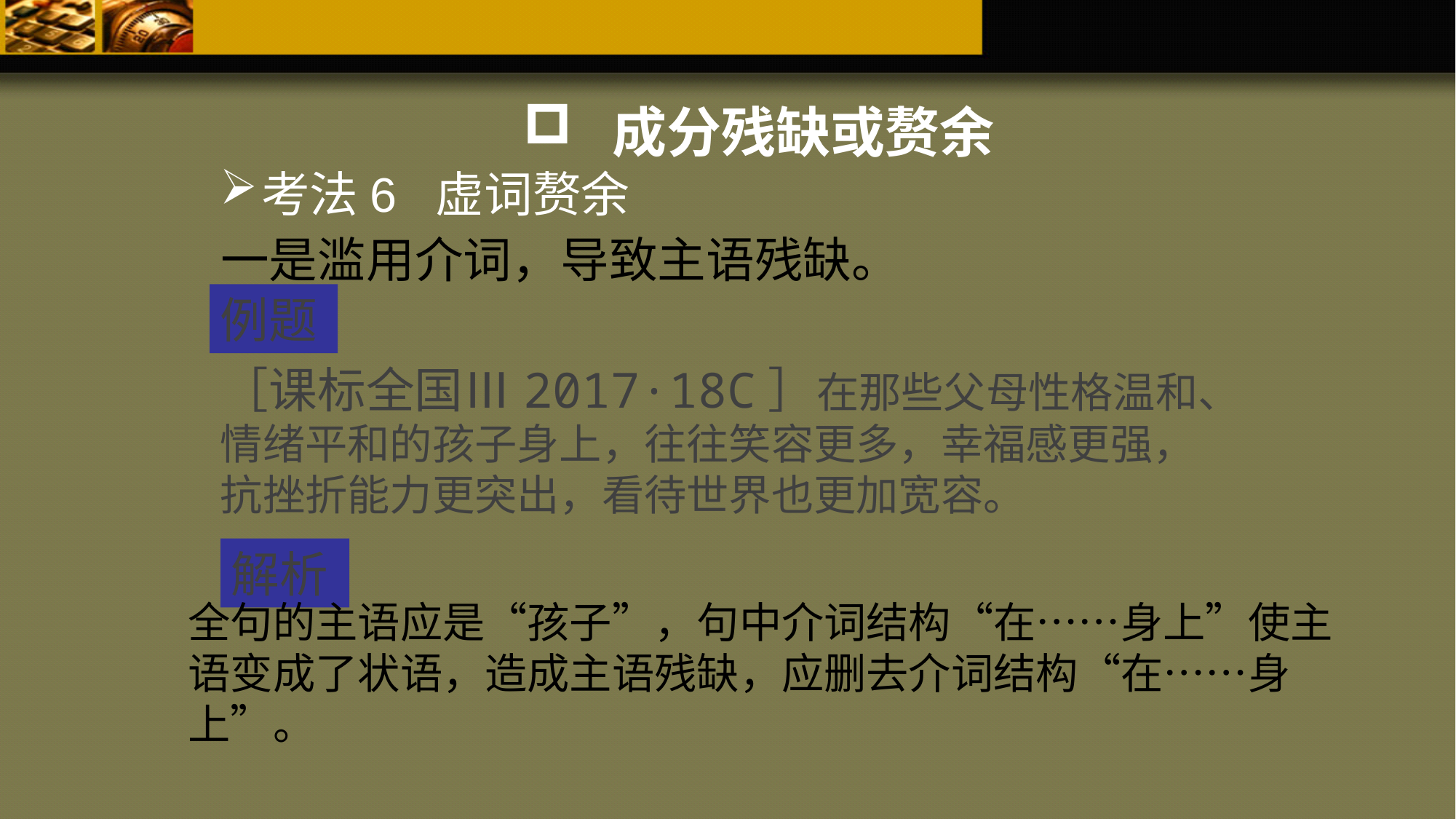

成分残缺或赘余
考法6  虚词赘余
一是滥用介词，导致主语残缺。
例题
［课标全国Ⅲ2017·18C］在那些父母性格温和、情绪平和的孩子身上，往往笑容更多，幸福感更强，抗挫折能力更突出，看待世界也更加宽容。
解析

全句的主语应是“孩子”，句中介词结构“在……身上”使主语变成了状语，造成主语残缺，应删去介词结构“在……身上”。